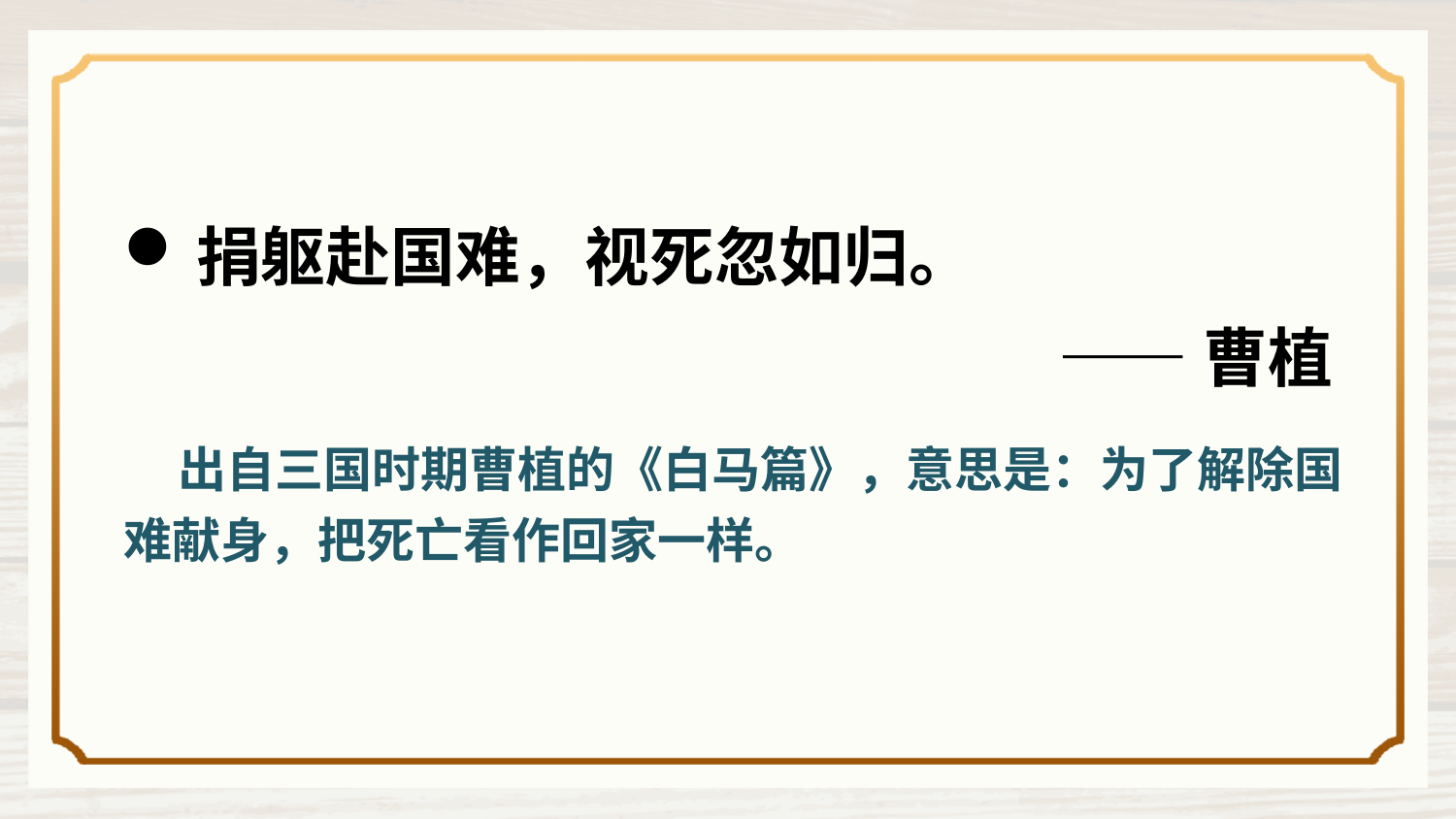

捐躯赴国难，视死忽如归。
——曹植
    出自三国时期曹植的《白马篇》，意思是：为了解除国难献身，把死亡看作回家一样。